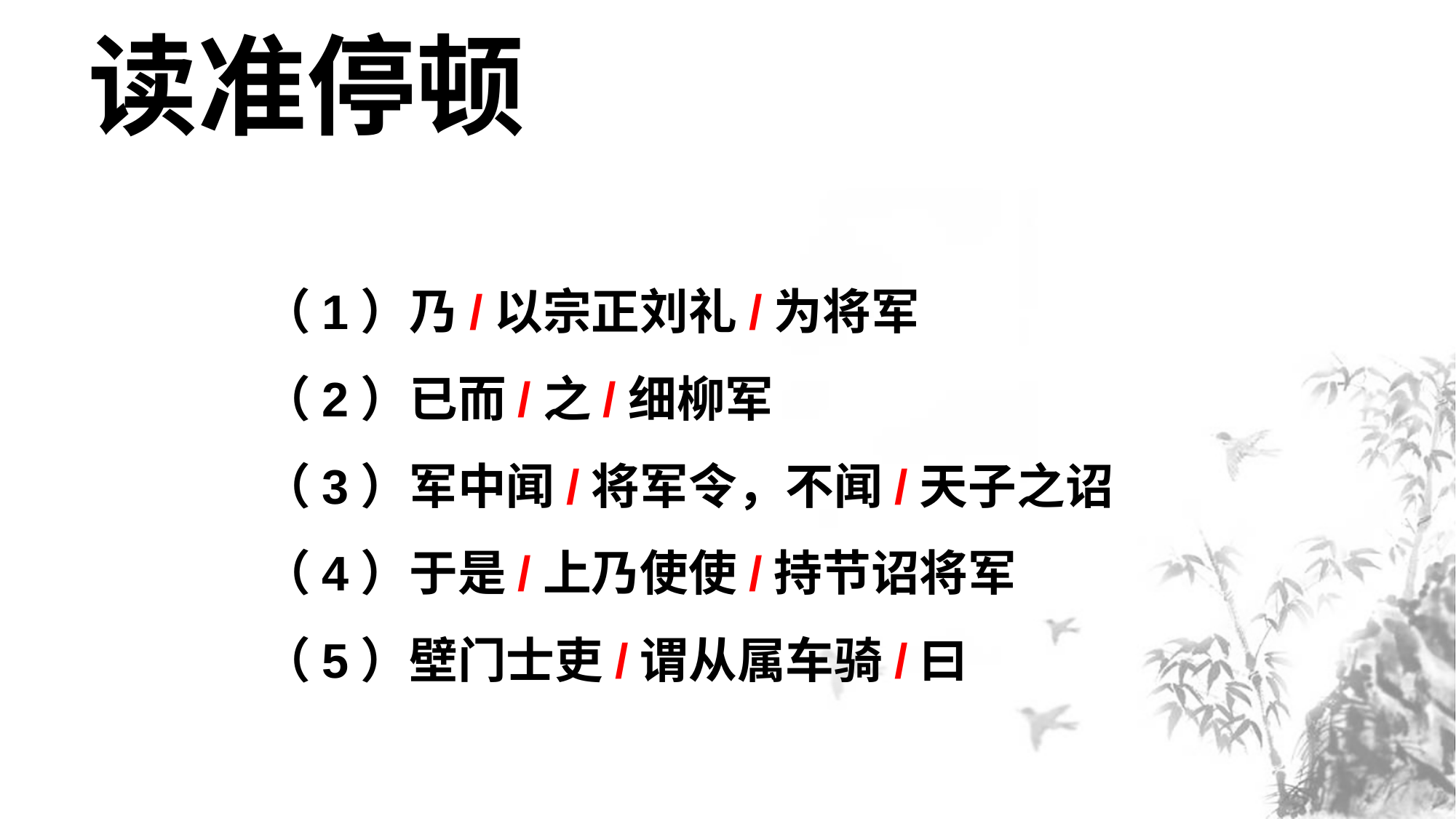

读准停顿
（1）乃/以宗正刘礼/为将军
（2）已而/之/细柳军
（3）军中闻/将军令，不闻/天子之诏
（4）于是/上乃使使/持节诏将军
（5）壁门士吏/谓从属车骑/曰